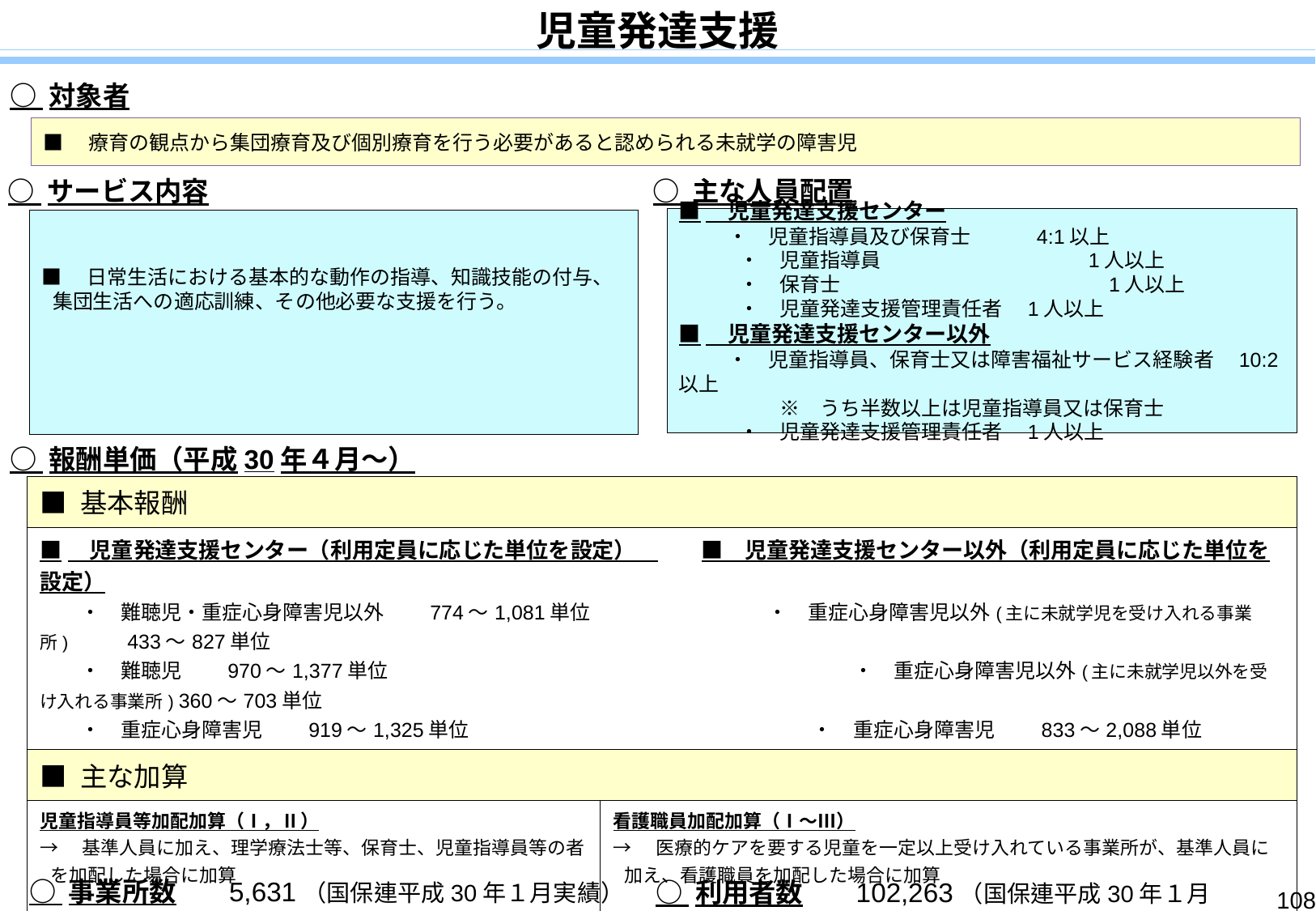

児童発達支援
○ 対象者
■　療育の観点から集団療育及び個別療育を行う必要があると認められる未就学の障害児
○ サービス内容
○ 主な人員配置
■　児童発達支援センター
　　  ・　児童指導員及び保育士　　　4:1以上
　　　・　児童指導員　　　　　　　　　　1人以上
　　　・　保育士　　　　　　　　　　　　　1人以上
　　　・　児童発達支援管理責任者　1人以上
■　児童発達支援センター以外
　　  ・　児童指導員、保育士又は障害福祉サービス経験者　10:2以上
　　　　　※　うち半数以上は児童指導員又は保育士
　　　・　児童発達支援管理責任者　1人以上

■　日常生活における基本的な動作の指導、知識技能の付与、集団生活への適応訓練、その他必要な支援を行う。

○ 報酬単価（平成30年４月～）
| ■ 基本報酬 |  |
| --- | --- |
| ■　児童発達支援センター（利用定員に応じた単位を設定）　　　■　児童発達支援センター以外（利用定員に応じた単位を設定） 　　・　難聴児・重症心身障害児以外　　774～1,081単位　　　　　　　　　・　重症心身障害児以外(主に未就学児を受け入れる事業所)　　 433～827単位 　　・　難聴児　　970～1,377単位　　　　　　　　　　　　　　　　　　　　　　　・　重症心身障害児以外(主に未就学児以外を受け入れる事業所) 360～703単位 　　・　重症心身障害児　　919～1,325単位　　　　　　　　　　　　　　　　　・　重症心身障害児　　833～2,088単位 |  |
| ■ 主な加算 |  |
| 児童指導員等加配加算（Ⅰ，Ⅱ） →　基準人員に加え、理学療法士等、保育士、児童指導員等の者を加配した場合に加算 （施設種別，利用定員，提供児童等に応じた単位を設定） 　・　理学療法士等　　　　　　　　　　25～418単位 　・　児童指導員等　　　　　　　　　　18～309単位 　・　その他従業者（資格要件なし）　　10～182単位 | 看護職員加配加算（Ⅰ～Ⅲ） →　医療的ケアを要する児童を一定以上受け入れている事業所が、基準人員に加え、看護職員を加配した場合に加算 （利用定員，加配人数に応じた単位を設定） ・　難聴児・重症心身障害児以外　24～201単位（ｾﾝﾀｰ），80～600単位（ｾﾝﾀｰ以外） ・　難聴児　　　　　　　　　　　　　　 　44～300単位（ｾﾝﾀｰ） ・　重症心身障害児　　 80～200単位（ｾﾝﾀｰ），133～800単位（ｾﾝﾀｰ以外） |
○ 事業所数　　5,631（国保連平成30年１月実績）
○ 利用者数　　102,263（国保連平成30年１月実績）
108